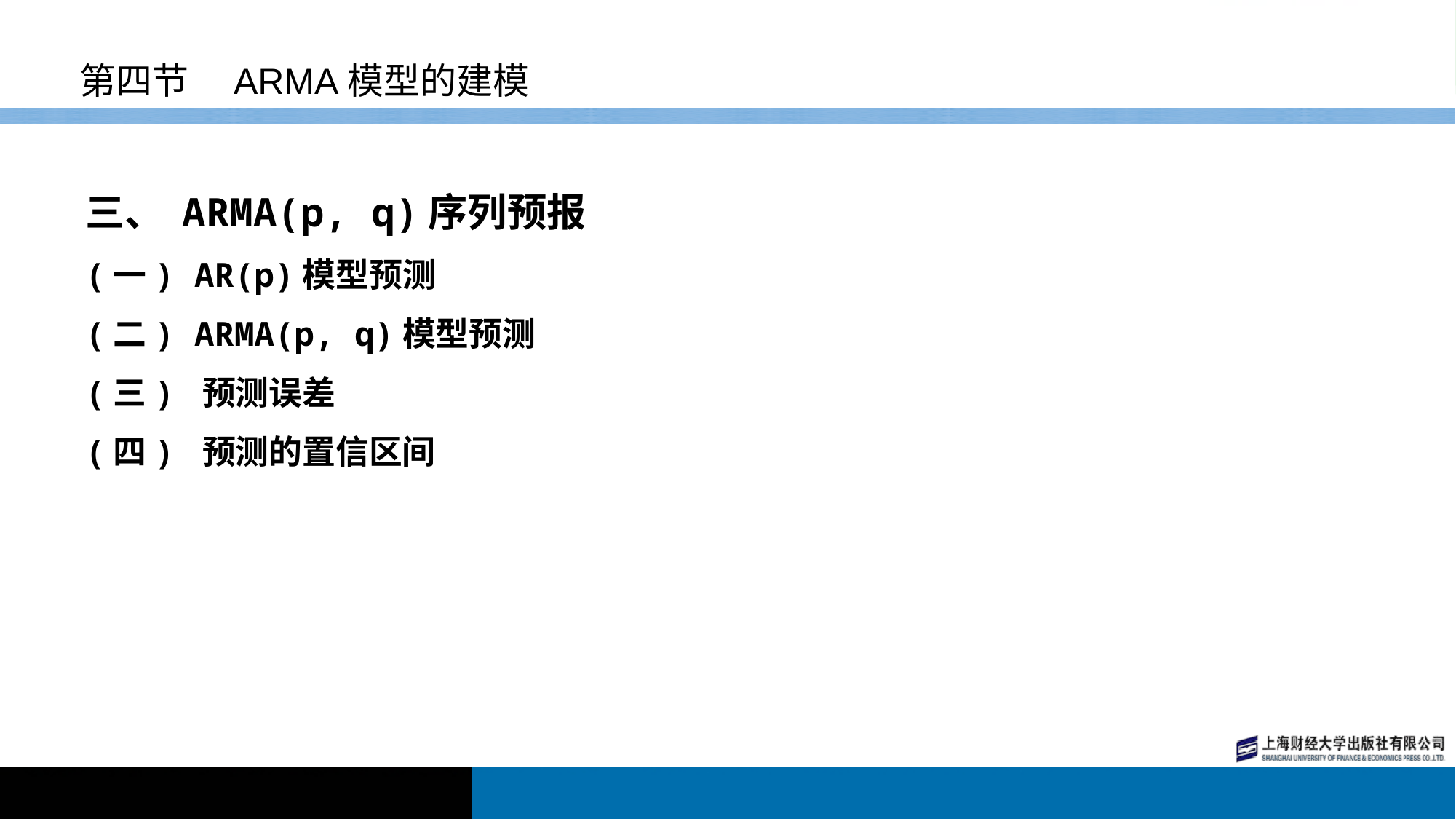

# 第四节　ARMA模型的建模
三、 ARMA(p, q)序列预报
(一) AR(p)模型预测
(二) ARMA(p, q)模型预测
(三) 预测误差
(四) 预测的置信区间
16